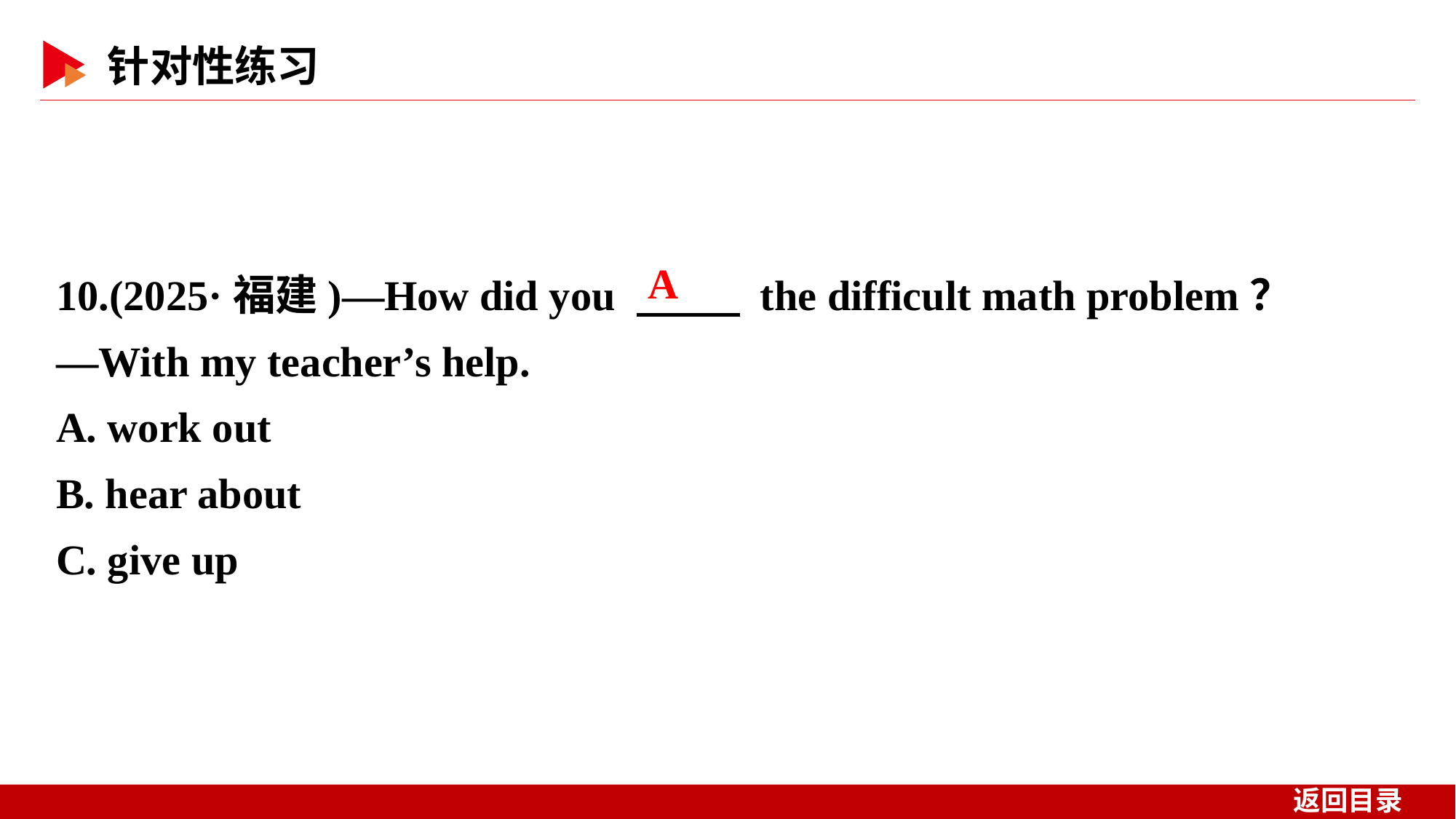

10.(2025·福建)—How did you 　  　 the difficult math problem？
—With my teacher’s help.
A. work out
B. hear about
C. give up
A